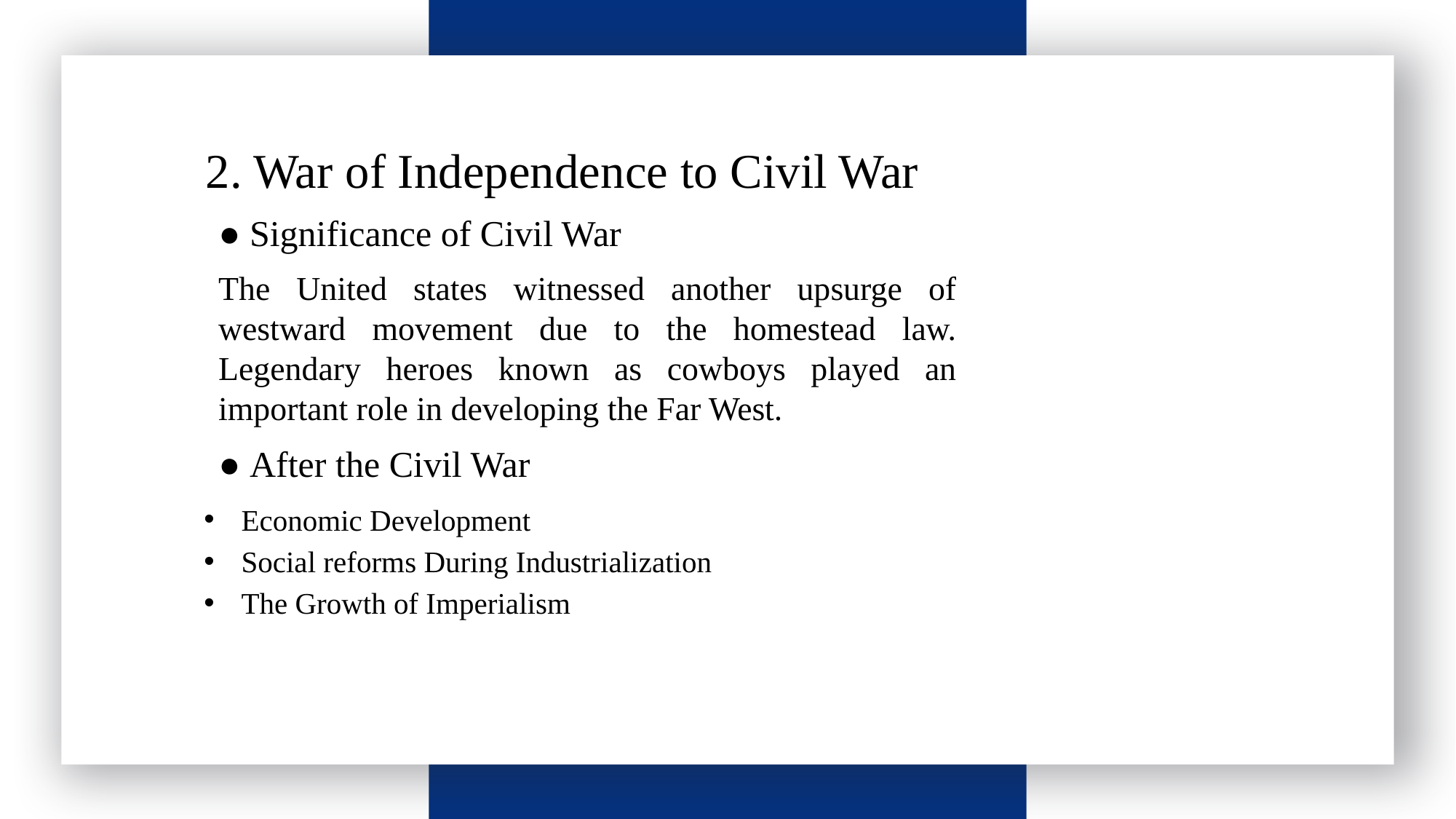

请输入标题
 2. War of Independence to Civil War
● Significance of Civil War
The United states witnessed another upsurge of westward movement due to the homestead law. Legendary heroes known as cowboys played an important role in developing the Far West.

● After the Civil War
Economic Development
Social reforms During Industrialization
The Growth of Imperialism